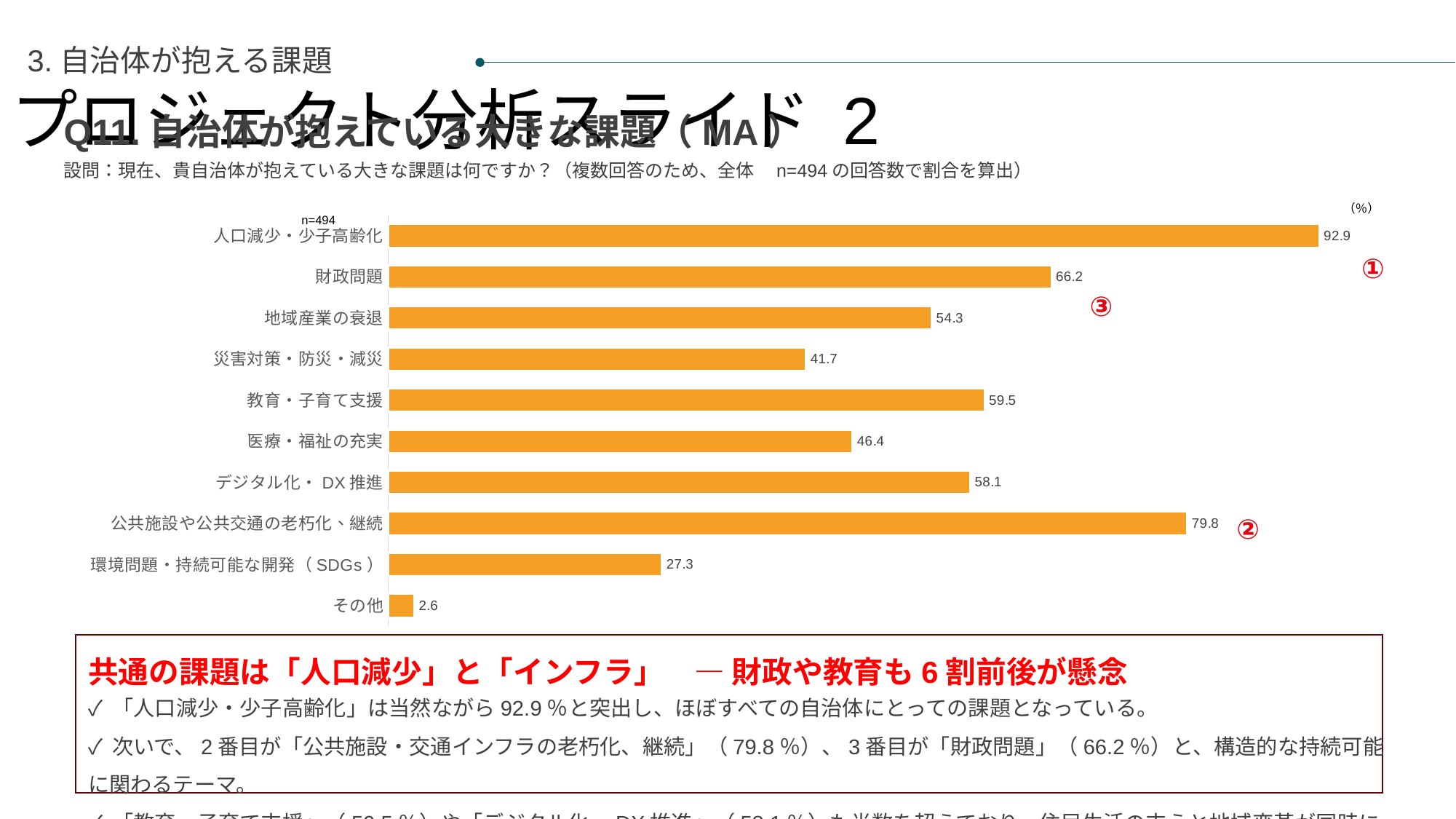

プロジェクト分析スライド 2
3.自治体が抱える課題
Q11.自治体が抱えている大きな課題（MA）
設問：現在、貴自治体が抱えている大きな課題は何ですか？（複数回答のため、全体　n=494の回答数で割合を算出）
（％）
 n=494

### Chart

| Category |   全  体（n=494） |
|---|---|
| 人口減少・少子高齢化 | 92.91497975708502 |
| 財政問題 | 66.19433198380567 |
| 地域産業の衰退 | 54.25101214574899 |
| 災害対策・防災・減災 | 41.70040485829959 |
| 教育・子育て支援 | 59.51417004048582 |
| 医療・福祉の充実 | 46.35627530364373 |
| デジタル化・DX推進 | 58.097165991902834 |
| 公共施設や公共交通の老朽化、継続 | 79.75708502024291 |
| 環境問題・持続可能な開発（SDGs） | 27.327935222672068 |
| その他 | 2.631578947368421 |
①
③
②

共通の課題は「人口減少」と「インフラ」　― 財政や教育も6割前後が懸念
✓ 「人口減少・少子高齢化」は当然ながら92.9％と突出し、ほぼすべての自治体にとっての課題となっている。
✓ 次いで、2番目が「公共施設・交通インフラの老朽化、継続」（79.8％）、3番目が「財政問題」（66.2％）と、構造的な持続可能に関わるテーマ。
✓ 「教育・子育て支援」（59.5％）や「デジタル化・DX推進」（58.1％）も半数を超えており、住民生活の支えと地域変革が同時に求められている。